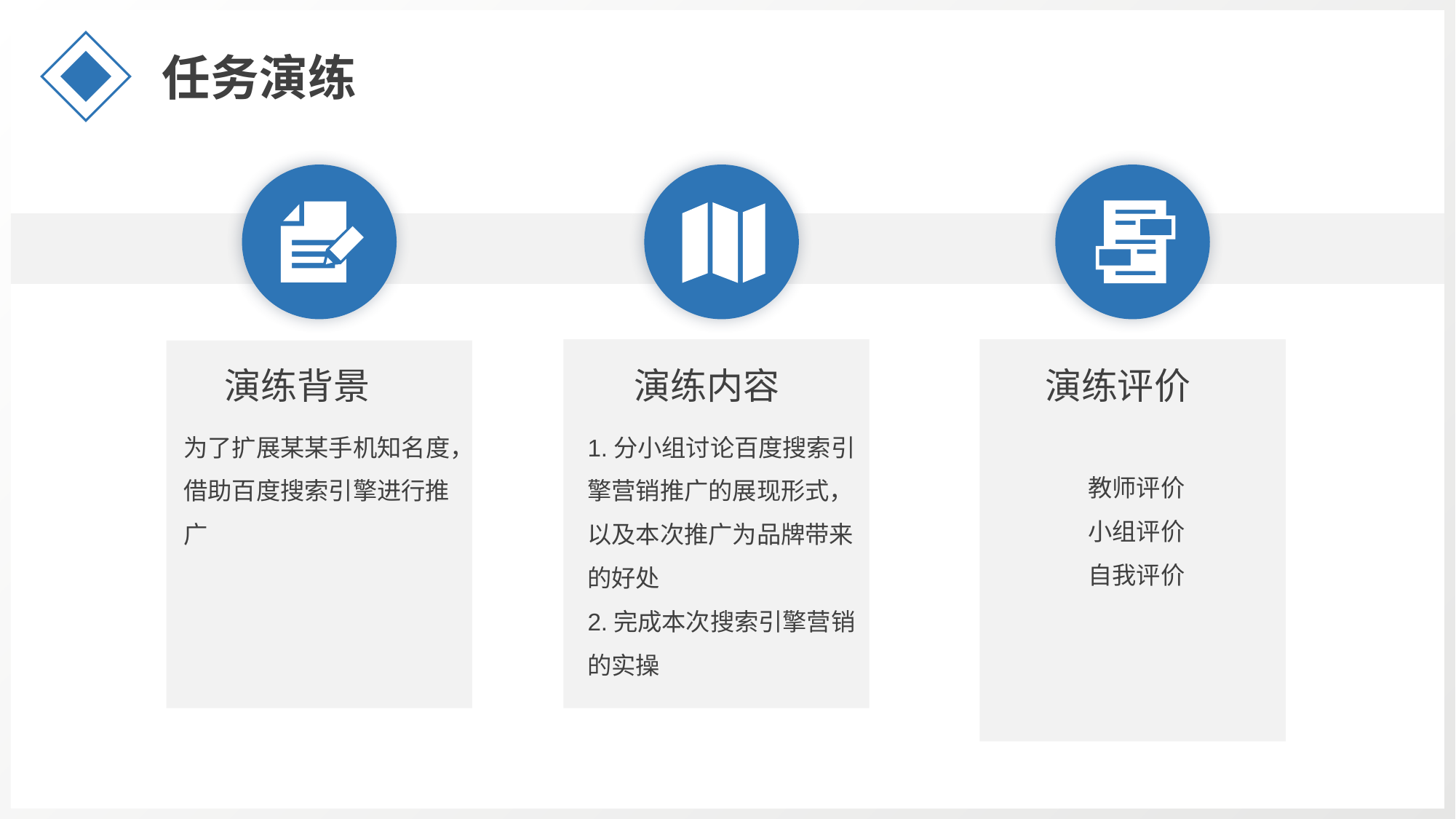

任务演练

演练背景
演练内容
演练评价
为了扩展某某手机知名度，借助百度搜索引擎进行推广
1.分小组讨论百度搜索引擎营销推广的展现形式，以及本次推广为品牌带来的好处
2.完成本次搜索引擎营销的实操
教师评价
小组评价
自我评价